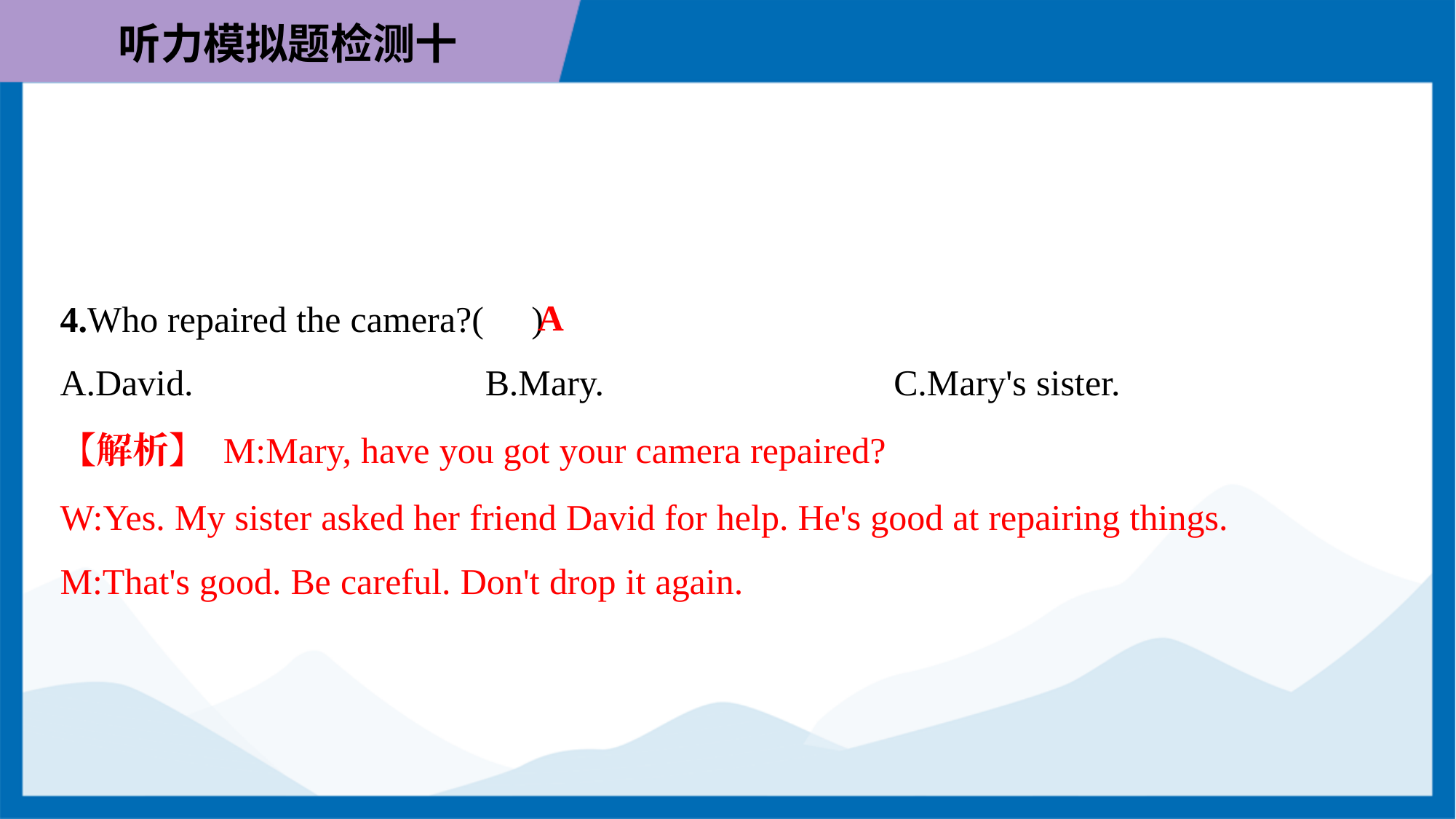

A
4.Who repaired the camera?(     )
A.David.	B.Mary.	C.Mary's sister.
【解析】 M:Mary, have you got your camera repaired?
W:Yes. My sister asked her friend David for help. He's good at repairing things.
M:That's good. Be careful. Don't drop it again.